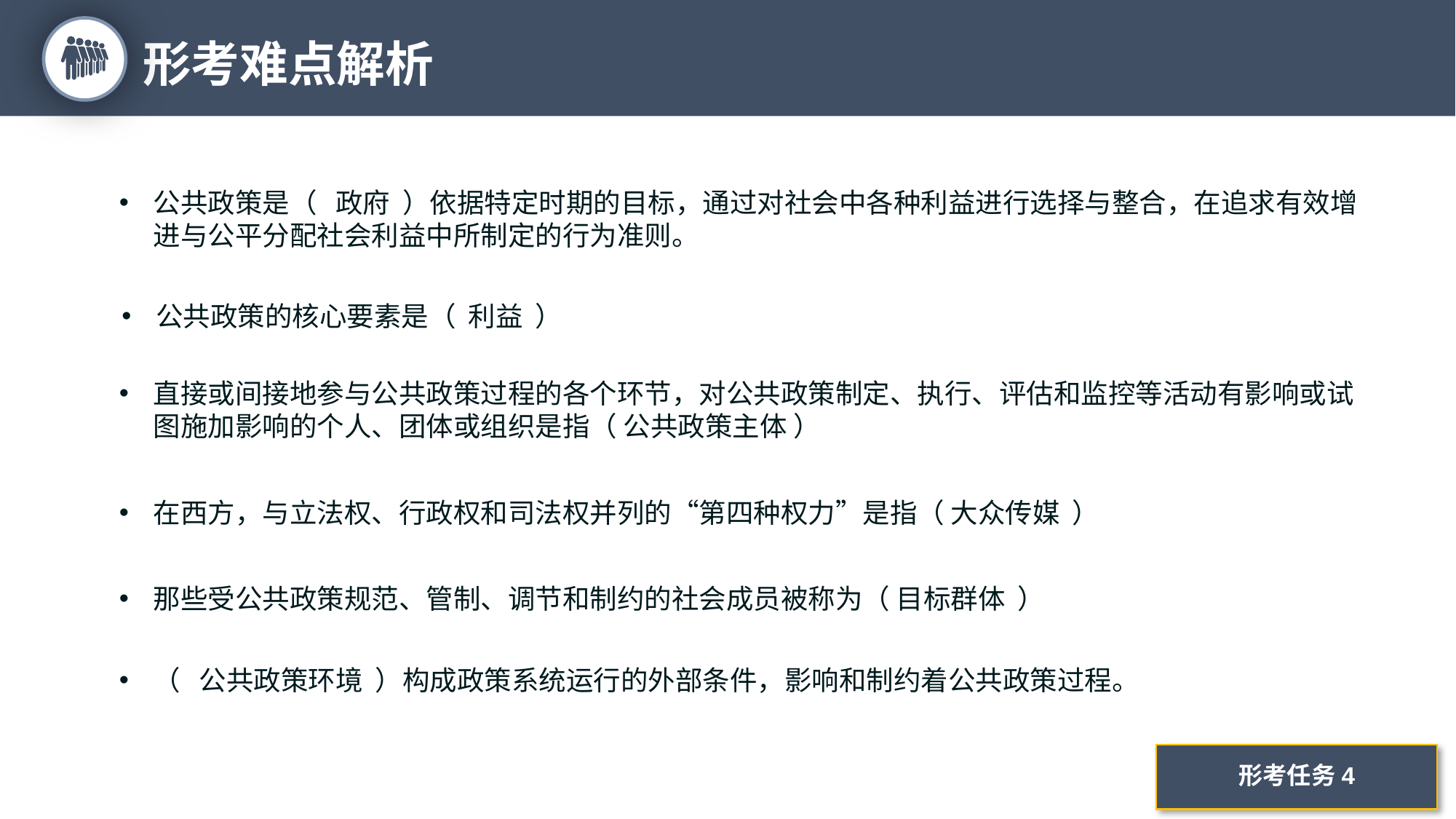

形考难点解析

17
公共政策是（   政府  ）依据特定时期的目标，通过对社会中各种利益进行选择与整合，在追求有效增进与公平分配社会利益中所制定的行为准则。
公共政策的核心要素是（  利益  ）
直接或间接地参与公共政策过程的各个环节，对公共政策制定、执行、评估和监控等活动有影响或试图施加影响的个人、团体或组织是指（ 公共政策主体 ）
在西方，与立法权、行政权和司法权并列的“第四种权力”是指（ 大众传媒  ）
那些受公共政策规范、管制、调节和制约的社会成员被称为（ 目标群体  ）
（   公共政策环境  ）构成政策系统运行的外部条件，影响和制约着公共政策过程。
形考任务4